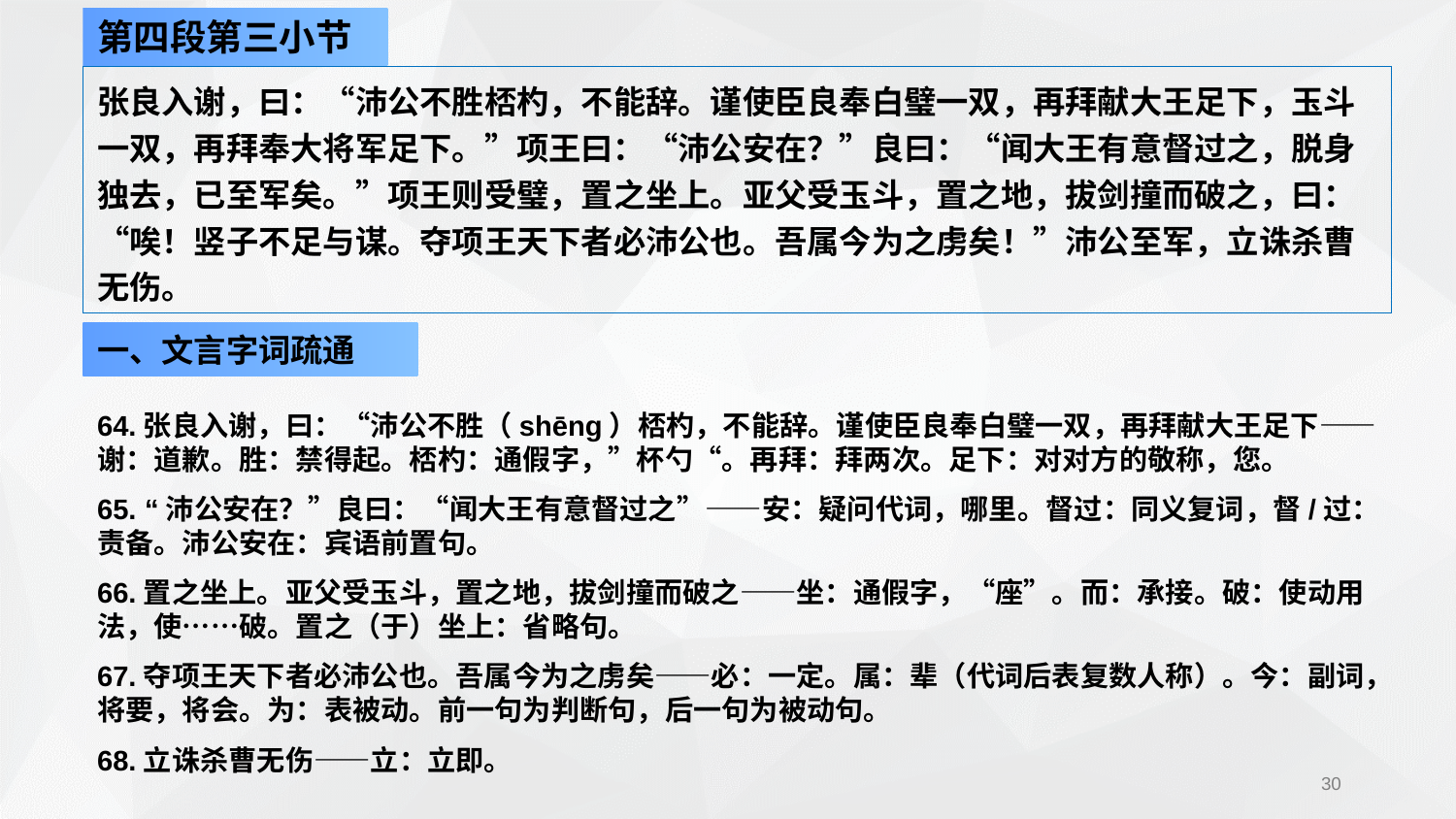

第四段第三小节
张良入谢，曰：“沛公不胜桮杓，不能辞。谨使臣良奉白璧一双，再拜献大王足下，玉斗一双，再拜奉大将军足下。”项王曰：“沛公安在？”良曰：“闻大王有意督过之，脱身独去，已至军矣。”项王则受璧，置之坐上。亚父受玉斗，置之地，拔剑撞而破之，曰：“唉！竖子不足与谋。夺项王天下者必沛公也。吾属今为之虏矣！”沛公至军，立诛杀曹无伤。
一、文言字词疏通
64.张良入谢，曰：“沛公不胜（shēng）桮杓，不能辞。谨使臣良奉白璧一双，再拜献大王足下——谢：道歉。胜：禁得起。桮杓：通假字，”杯勺“。再拜：拜两次。足下：对对方的敬称，您。
65. “沛公安在？”良曰：“闻大王有意督过之”——安：疑问代词，哪里。督过：同义复词，督/过：责备。沛公安在：宾语前置句。
66.置之坐上。亚父受玉斗，置之地，拔剑撞而破之——坐：通假字，“座”。而：承接。破：使动用法，使……破。置之（于）坐上：省略句。
67.夺项王天下者必沛公也。吾属今为之虏矣——必：一定。属：辈（代词后表复数人称）。今：副词，将要，将会。为：表被动。前一句为判断句，后一句为被动句。
68.立诛杀曹无伤——立：立即。
30